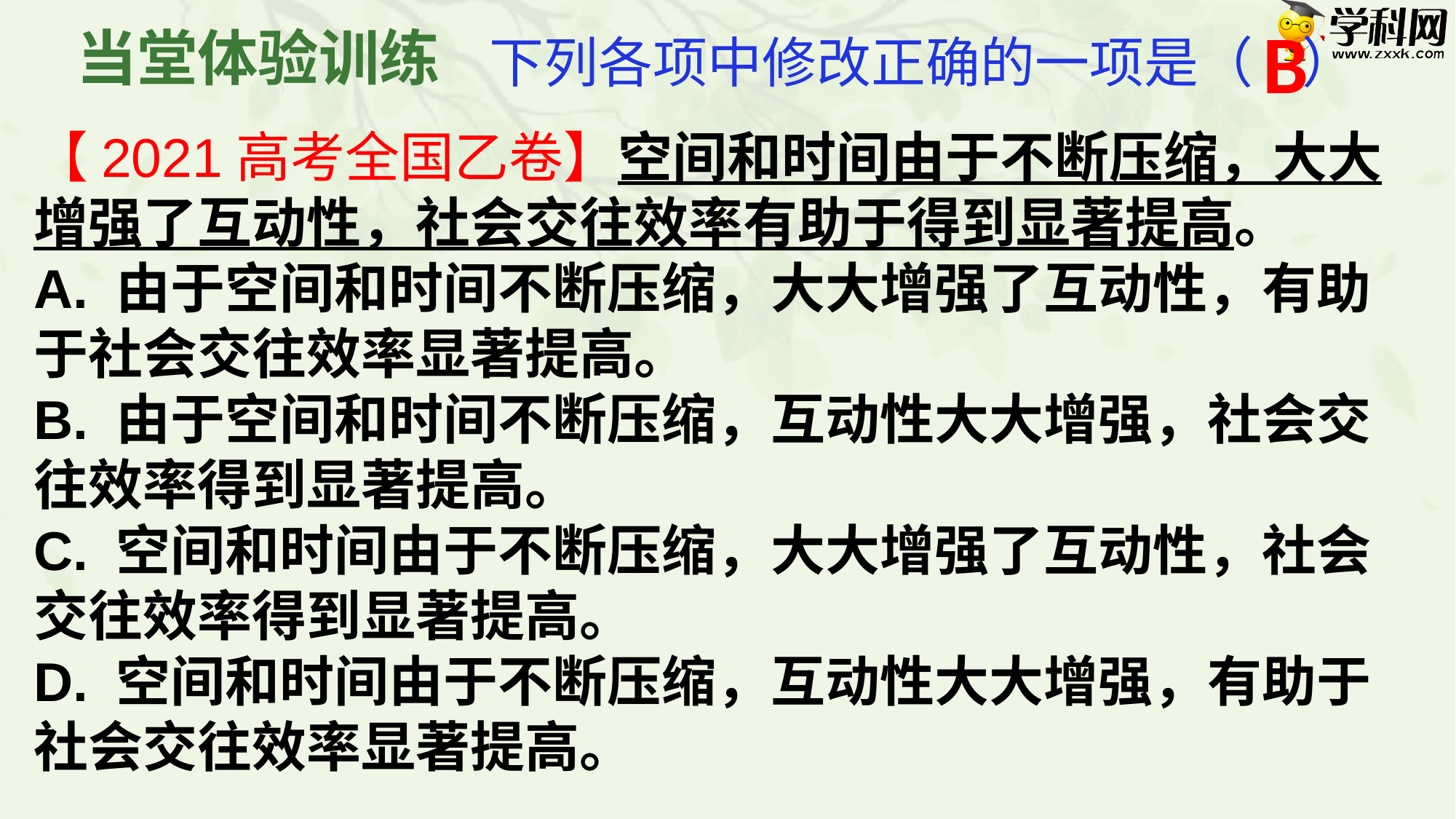

B
当堂体验训练
下列各项中修改正确的一项是（    ）
【2021高考全国乙卷】空间和时间由于不断压缩，大大增强了互动性，社会交往效率有助于得到显著提高。
A. 由于空间和时间不断压缩，大大增强了互动性，有助于社会交往效率显著提高。
B. 由于空间和时间不断压缩，互动性大大增强，社会交往效率得到显著提高。
C. 空间和时间由于不断压缩，大大增强了互动性，社会交往效率得到显著提高。
D. 空间和时间由于不断压缩，互动性大大增强，有助于社会交往效率显著提高。